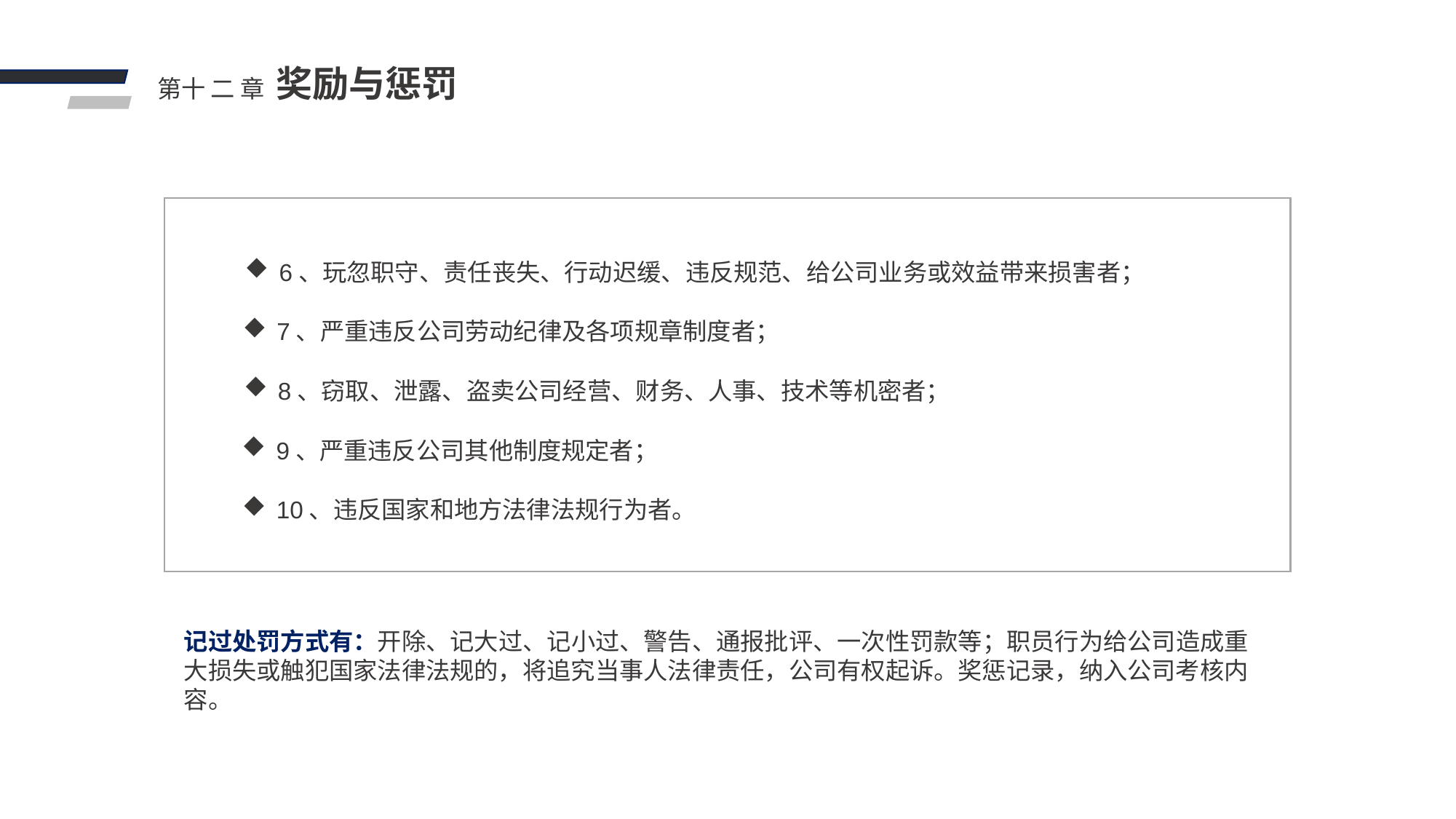

奖励与惩罚
第十 二 章

6、玩忽职守、责任丧失、行动迟缓、违反规范、给公司业务或效益带来损害者；
7、严重违反公司劳动纪律及各项规章制度者；
8、窃取、泄露、盗卖公司经营、财务、人事、技术等机密者；
9、严重违反公司其他制度规定者；
10、违反国家和地方法律法规行为者。
记过处罚方式有：开除、记大过、记小过、警告、通报批评、一次性罚款等；职员行为给公司造成重大损失或触犯国家法律法规的，将追究当事人法律责任，公司有权起诉。奖惩记录，纳入公司考核内容。